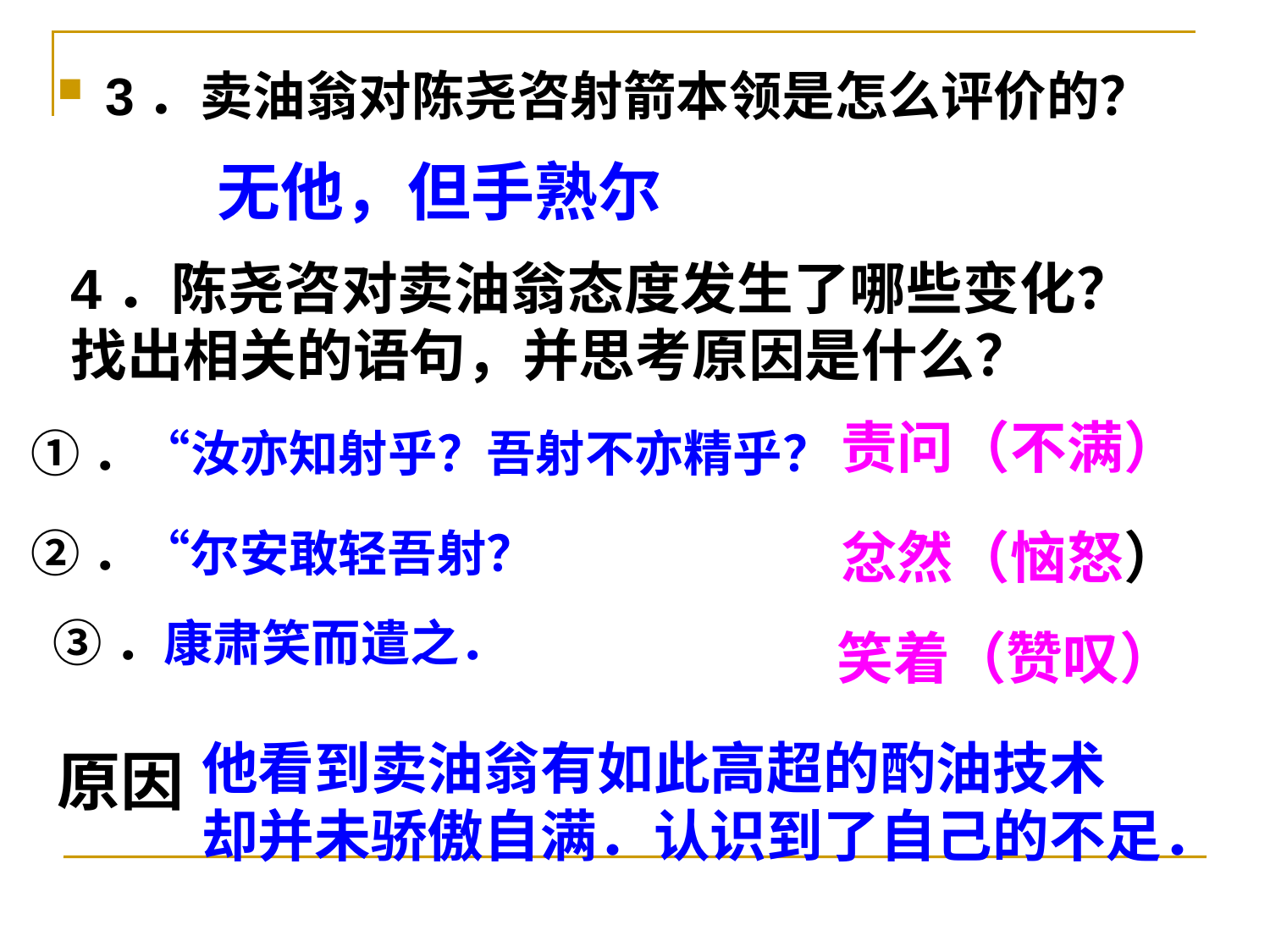

3．卖油翁对陈尧咨射箭本领是怎么评价的？
无他，但手熟尔
4．陈尧咨对卖油翁态度发生了哪些变化？
找出相关的语句，并思考原因是什么？
责问（不满）
①．“汝亦知射乎？吾射不亦精乎？
忿然（恼怒）
②．“尔安敢轻吾射？
③．康肃笑而遣之．
笑着（赞叹）
他看到卖油翁有如此高超的酌油技术
却并未骄傲自满．认识到了自己的不足．
原因